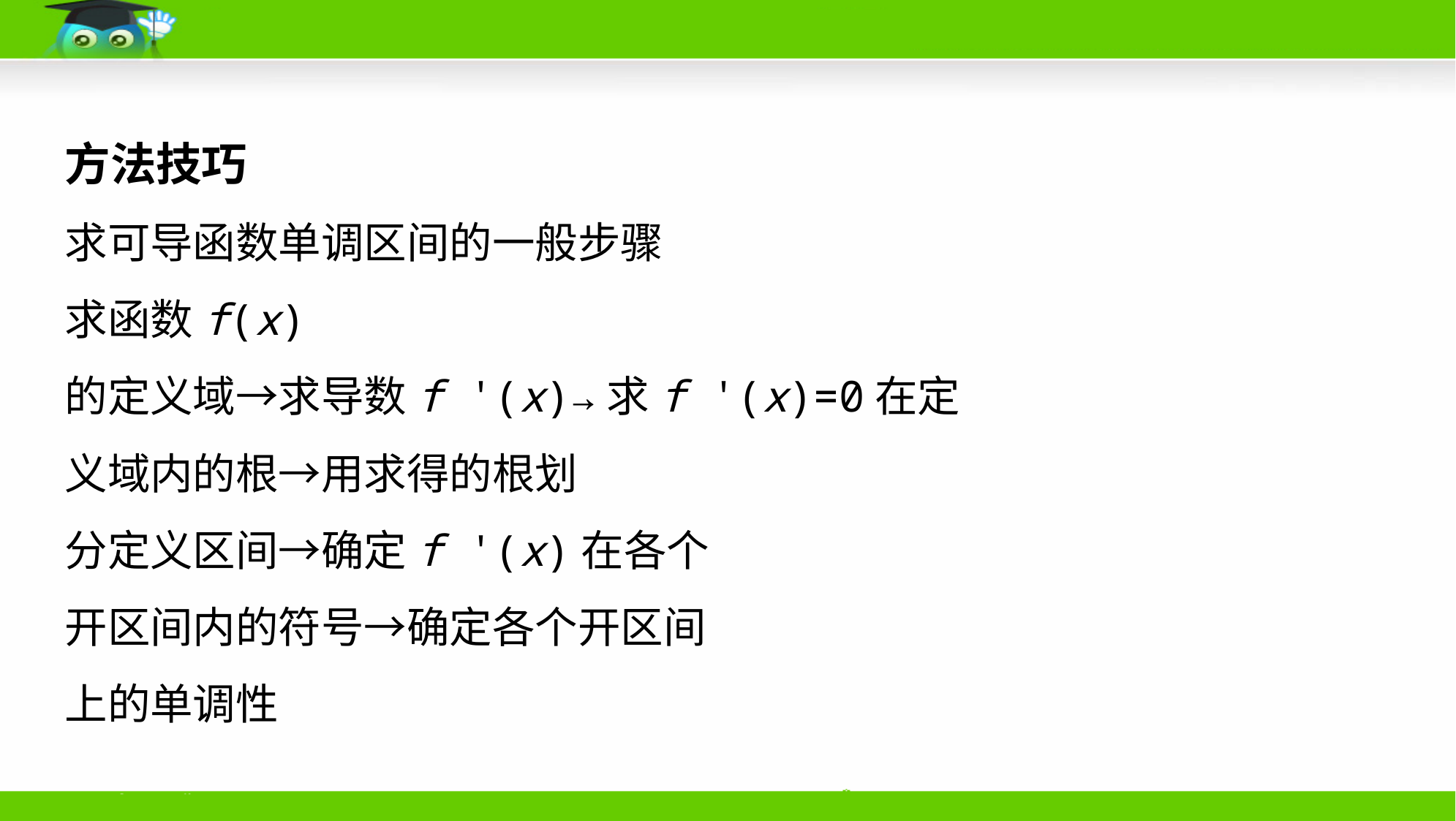

方法技巧
求可导函数单调区间的一般步骤
求函数f(x)
的定义域→求导数f '(x)→求f '(x)=0在定
义域内的根→用求得的根划
分定义区间→确定f '(x)在各个
开区间内的符号→确定各个开区间
上的单调性